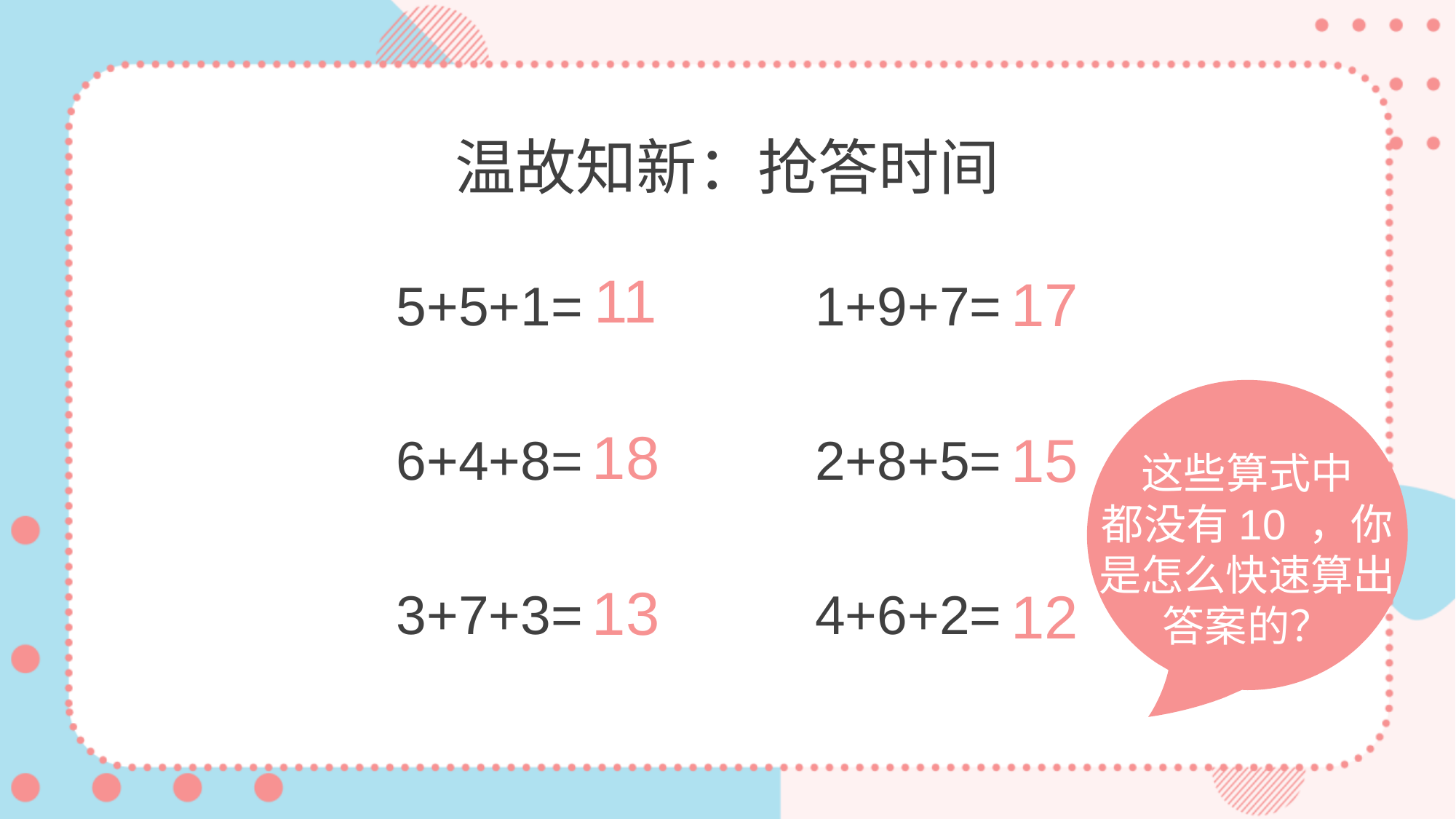

温故知新：抢答时间
11
17
5+5+1=
6+4+8=
3+7+3=
1+9+7=
2+8+5=
4+6+2=
这些算式中
都没有10 ，你是怎么快速算出答案的？
18
15
13
12